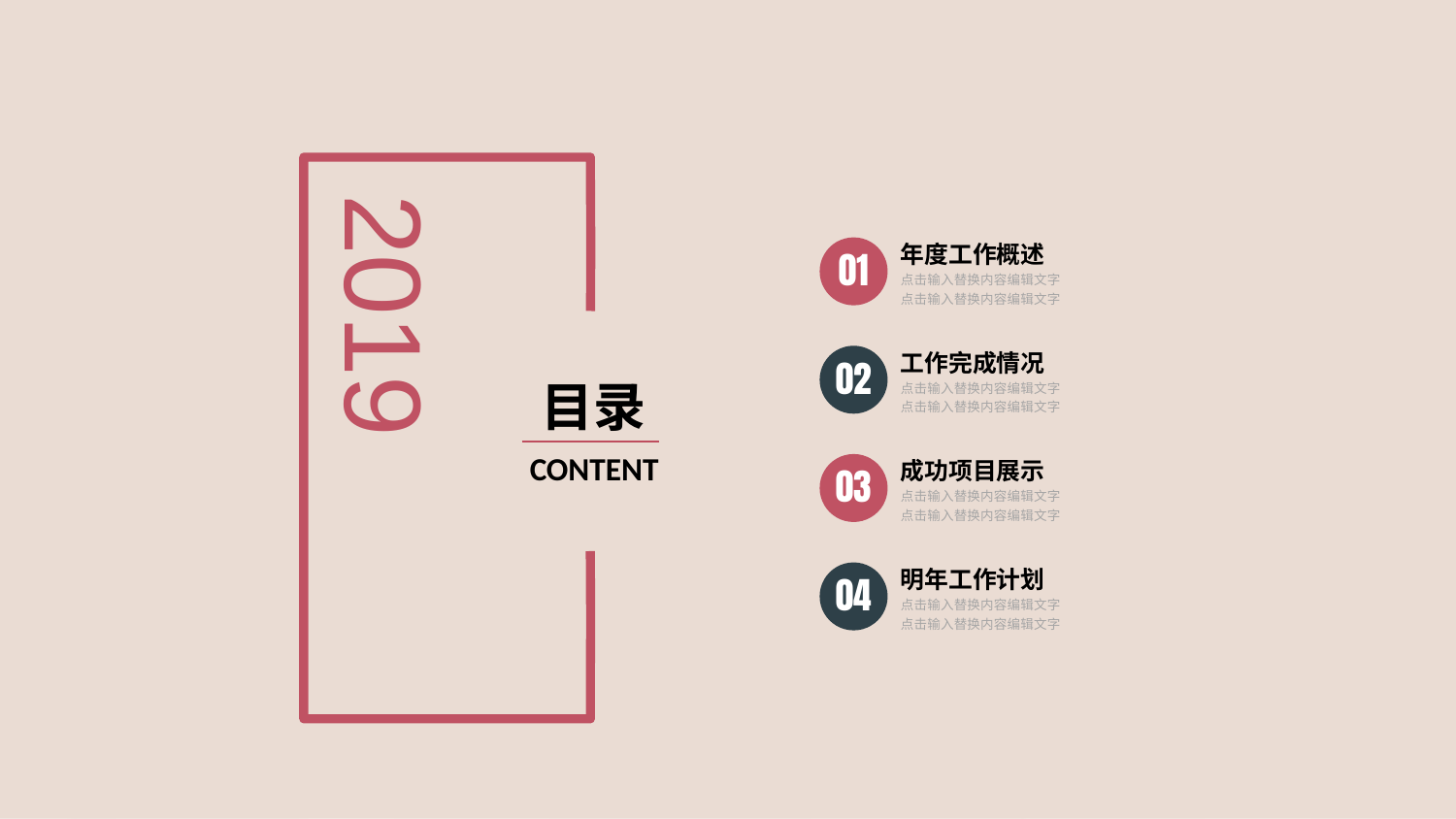

2019
01
年度工作概述
点击输入替换内容编辑文字
点击输入替换内容编辑文字
02
工作完成情况
点击输入替换内容编辑文字
点击输入替换内容编辑文字
目录
CONTENT
03
成功项目展示
点击输入替换内容编辑文字
点击输入替换内容编辑文字
04
明年工作计划
点击输入替换内容编辑文字
点击输入替换内容编辑文字